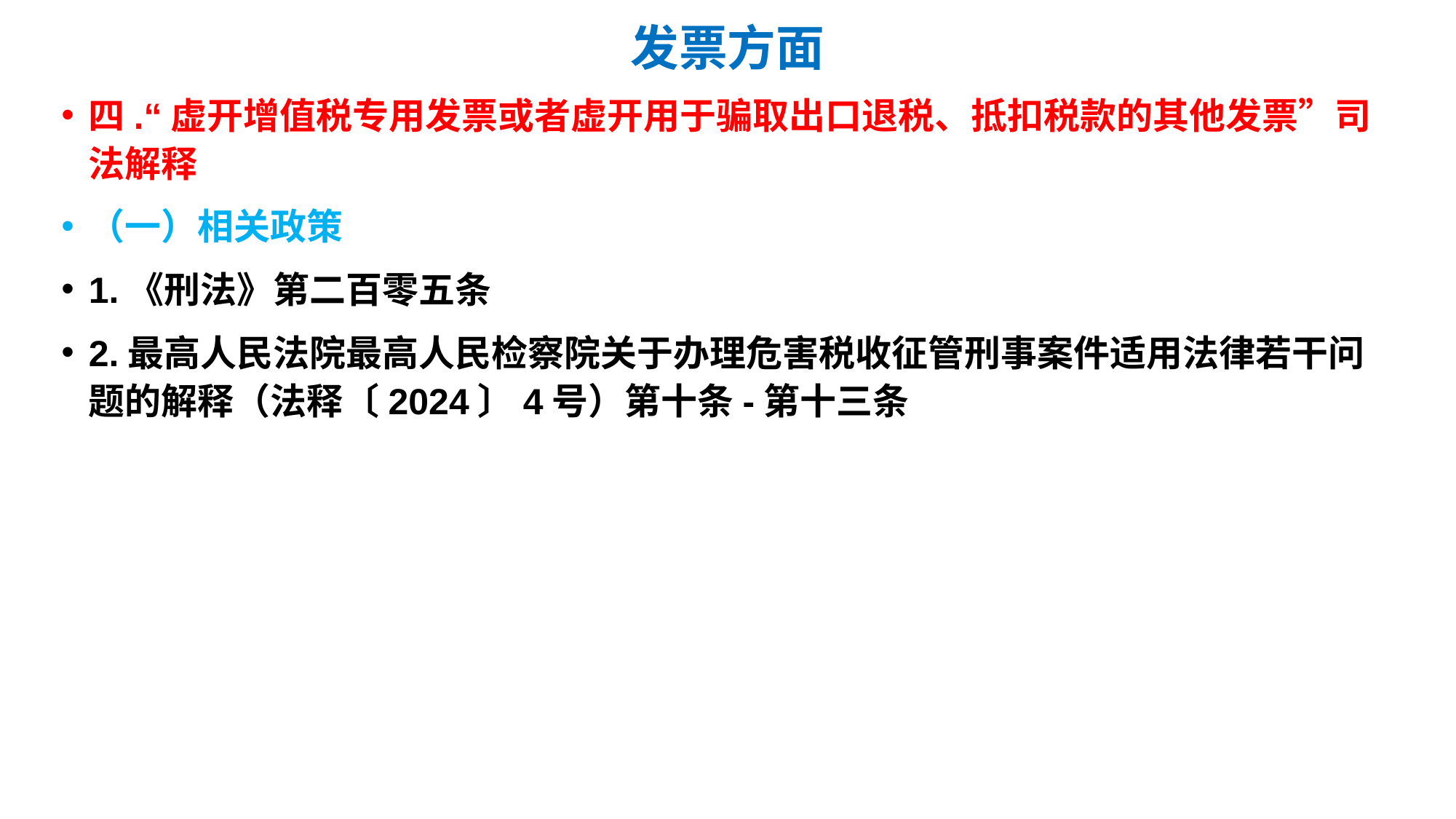

# 发票方面
四.“虚开增值税专用发票或者虚开用于骗取出口退税、抵扣税款的其他发票”司法解释
（一）相关政策
1.《刑法》第二百零五条
2.最高人民法院最高人民检察院关于办理危害税收征管刑事案件适用法律若干问题的解释（法释〔2024〕4号）第十条-第十三条